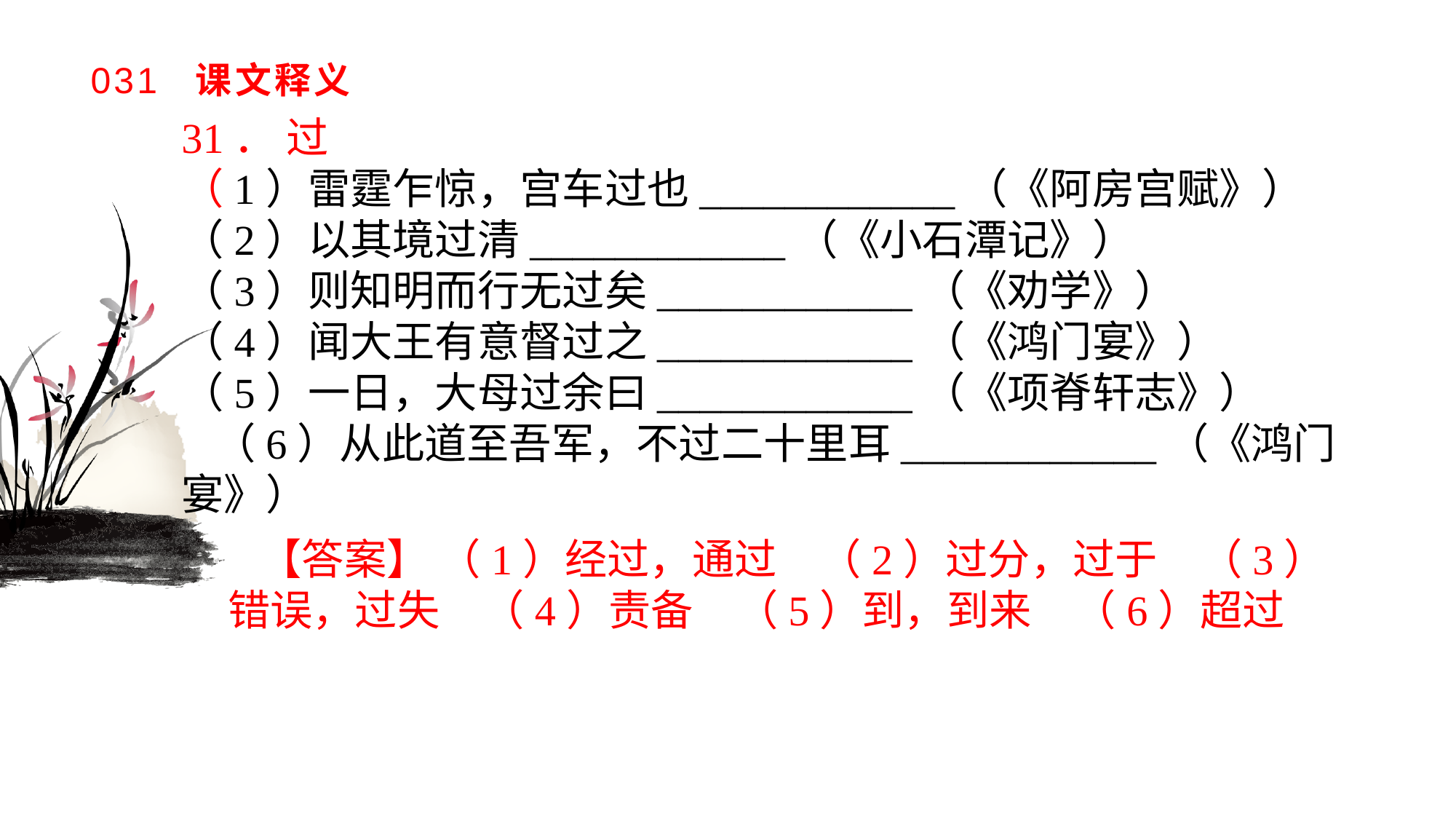

# 031  课文释义
31． 过（1）雷霆乍惊，宫车过也____________（《阿房宫赋》）（2）以其境过清____________（《小石潭记》）（3）则知明而行无过矣____________（《劝学》）（4）闻大王有意督过之____________（《鸿门宴》）（5）一日，大母过余曰____________（《项脊轩志》）（6）从此道至吾军，不过二十里耳____________（《鸿门宴》）
【答案】 （1）经过，通过　（2）过分，过于　（3）错误，过失　（4）责备　（5）到，到来　（6）超过